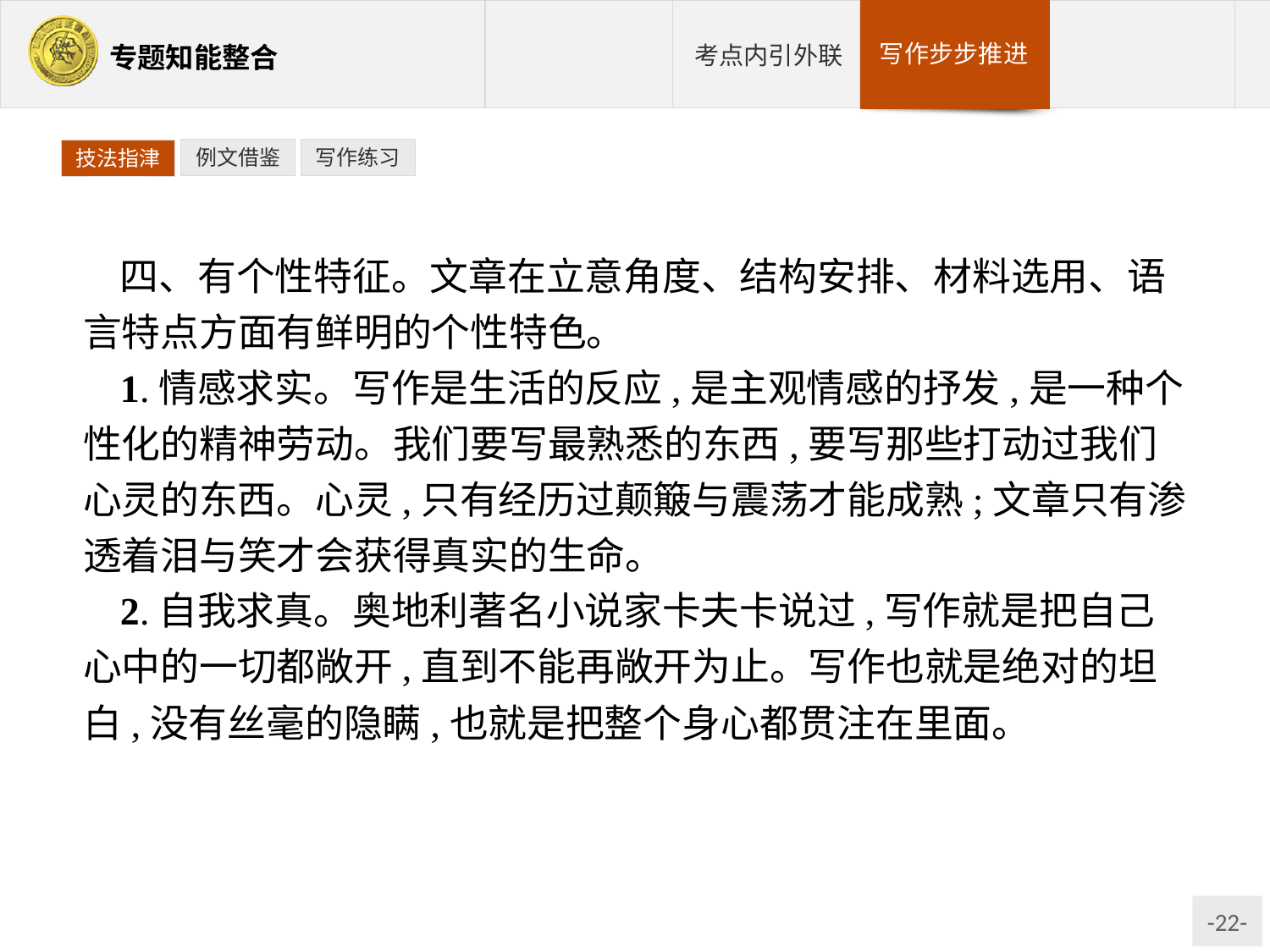

例文借鉴
写作练习
技法指津
四、有个性特征。文章在立意角度、结构安排、材料选用、语言特点方面有鲜明的个性特色。
1.情感求实。写作是生活的反应,是主观情感的抒发,是一种个性化的精神劳动。我们要写最熟悉的东西,要写那些打动过我们心灵的东西。心灵,只有经历过颠簸与震荡才能成熟;文章只有渗透着泪与笑才会获得真实的生命。
2.自我求真。奥地利著名小说家卡夫卡说过,写作就是把自己心中的一切都敞开,直到不能再敞开为止。写作也就是绝对的坦白,没有丝毫的隐瞒,也就是把整个身心都贯注在里面。